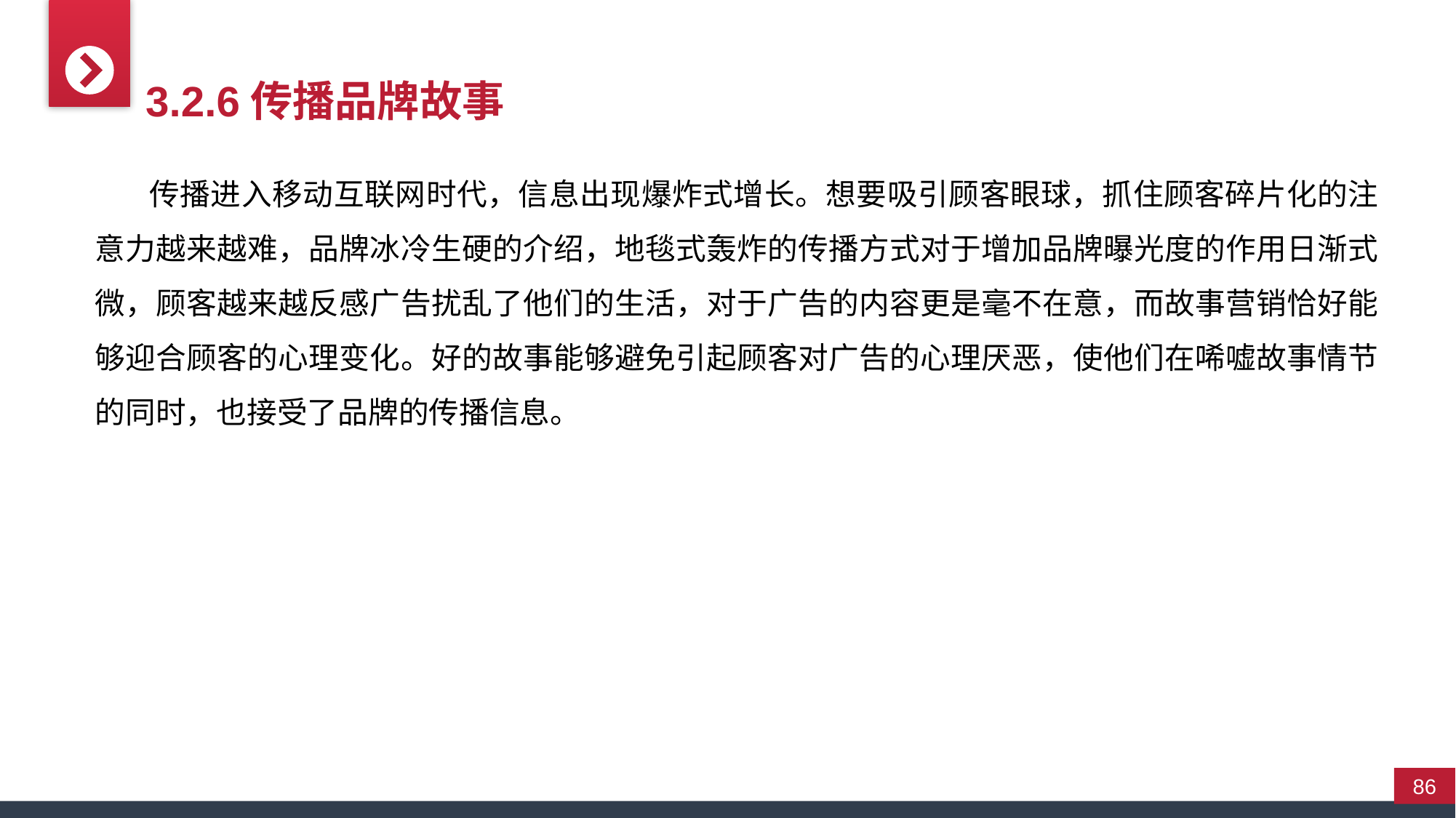

3.2.6传播品牌故事
传播进入移动互联网时代，信息出现爆炸式增长。想要吸引顾客眼球，抓住顾客碎片化的注意力越来越难，品牌冰冷生硬的介绍，地毯式轰炸的传播方式对于增加品牌曝光度的作用日渐式微，顾客越来越反感广告扰乱了他们的生活，对于广告的内容更是毫不在意，而故事营销恰好能够迎合顾客的心理变化。好的故事能够避免引起顾客对广告的心理厌恶，使他们在唏嘘故事情节的同时，也接受了品牌的传播信息。